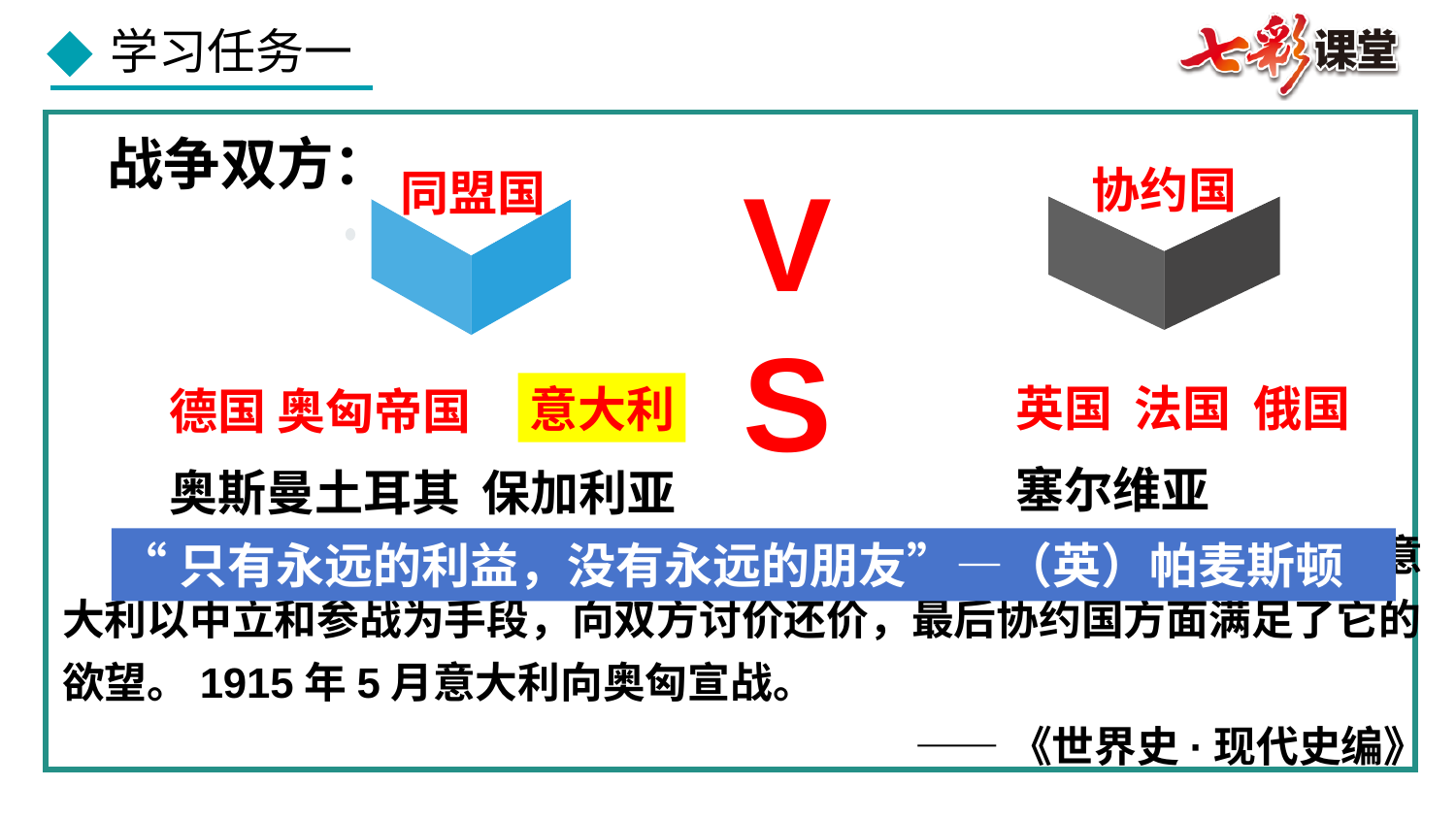

战争双方：

协约国

同盟国
VS
英国  法国  俄国
塞尔维亚
德国 奥匈帝国
奥斯曼土耳其  保加利亚
意大利
意大利是虽是三国同盟中的一员，却于1914年8月3日宣布中立。意大利以中立和参战为手段，向双方讨价还价，最后协约国方面满足了它的欲望。1915年5月意大利向奥匈宣战。
——《世界史·现代史编》
“只有永远的利益，没有永远的朋友”—（英）帕麦斯顿